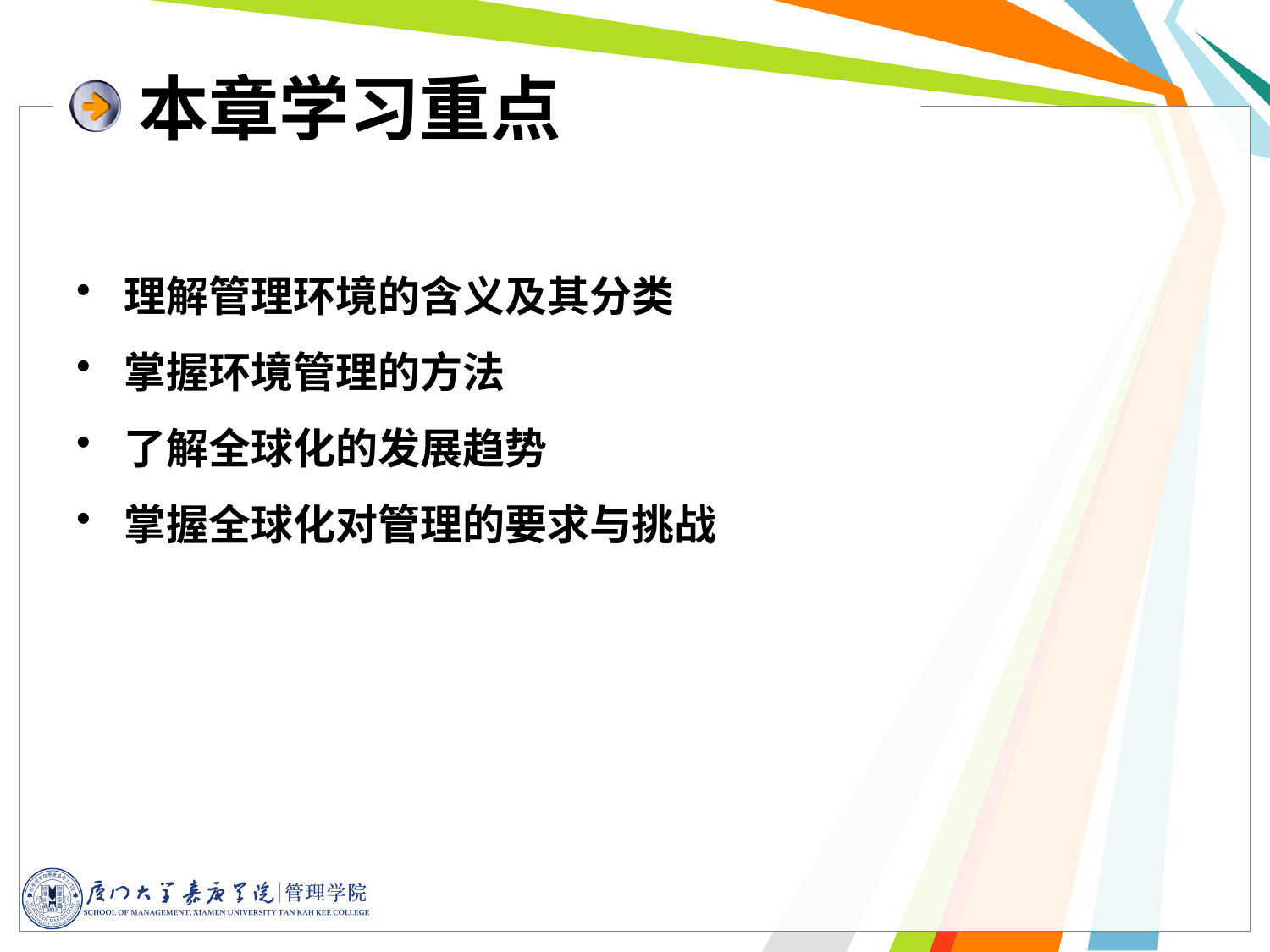

# 本章学习重点
理解管理环境的含义及其分类
掌握环境管理的方法
了解全球化的发展趋势
掌握全球化对管理的要求与挑战